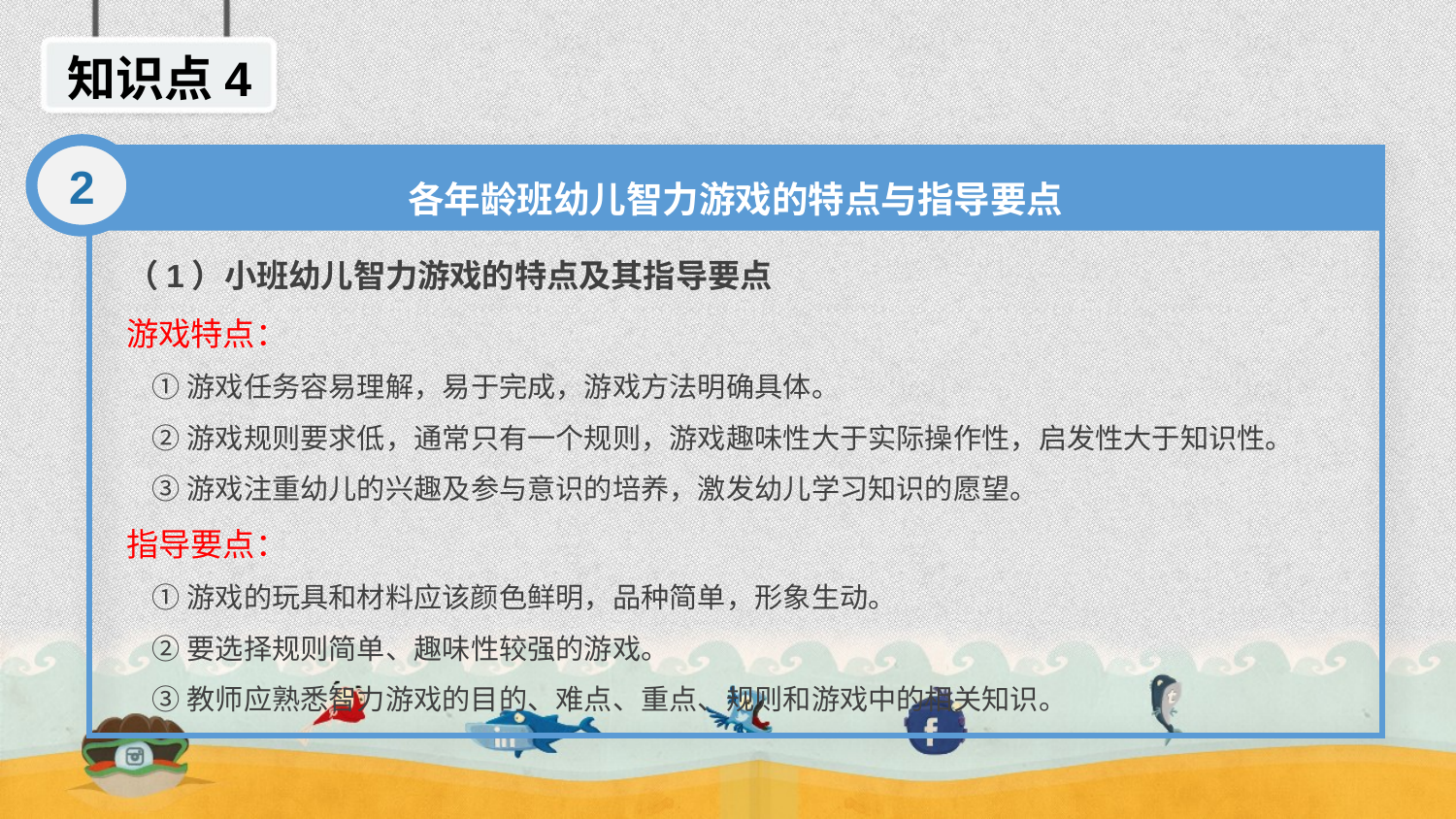

知识点4
2

各年龄班幼儿智力游戏的特点与指导要点
（1）小班幼儿智力游戏的特点及其指导要点
游戏特点：
    ①游戏任务容易理解，易于完成，游戏方法明确具体。
    ②游戏规则要求低，通常只有一个规则，游戏趣味性大于实际操作性，启发性大于知识性。
    ③游戏注重幼儿的兴趣及参与意识的培养，激发幼儿学习知识的愿望。
指导要点：
    ①游戏的玩具和材料应该颜色鲜明，品种简单，形象生动。
    ②要选择规则简单、趣味性较强的游戏。
    ③教师应熟悉智力游戏的目的、难点、重点、规则和游戏中的相关知识。